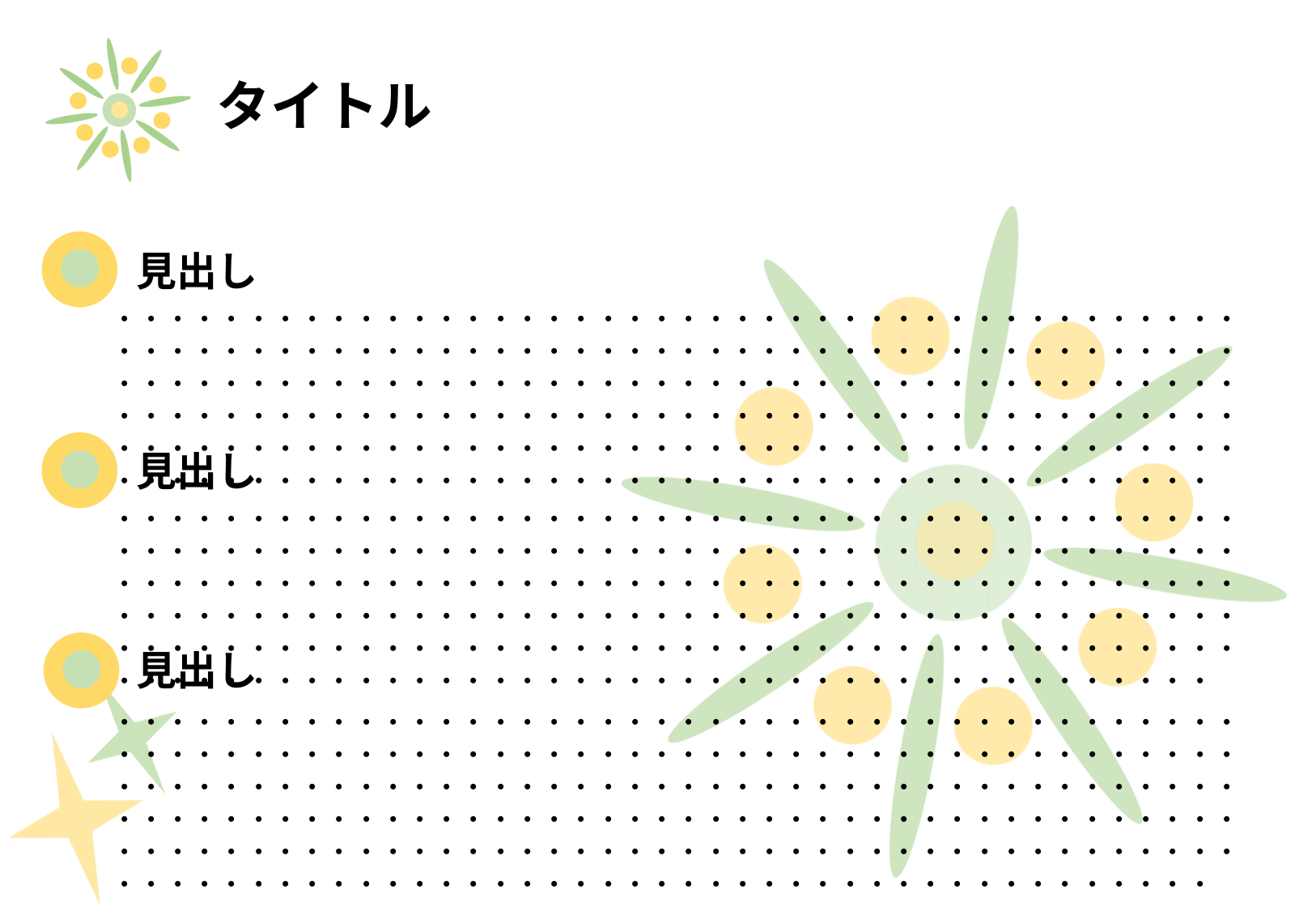

タイトル

　見出し
・・・・・・・・・・・・・・・・・・・・・・・・・・・・・・・・・・・・・・・・・・・・・・・・・・・・・・・・・・・・・・・・・・・・・・・・・・・・・・・・・・・・・・・・・・・・・・・・・・・・・・・・・・・・・・・・・・・・・・・・・・・・・・・・・・・・・・・・・・・・・・・・・・・・・・・・・・・・・・・・・・・・・・・・・・・・・・・・・・・・・・・・・・・・・・・・・・・・・・・・・・・・・・・・・・・・・・・・・・・・・・・・・・・・・・・・・・・・・・・・・・・・・・・・・・・

　見出し
・・・・・・・・・・・・・・・・・・・・・・・・・・・・・・・・・・・・・・・・・・・・・・・・・・・・・・・・・・・・・・・・・・・・・・・・・・・・・・・・・・・・・・・・・・・・・・・・・・・・・・・・・・・・・・・・・・・・・・・・・・・・・・・・・・・・・・・・・・・・・・・・・・・・・・・・・・・・・・・・・・・・・・・・・・・・・・・・・・・・・・・・・・・・・・・・・・・・・・・・・・・・・・・・・・・・・・・・・・・・・・・・・・・・・・・・・・・・・・・・・・・・・・・・・・・

　見出し
・・・・・・・・・・・・・・・・・・・・・・・・・・・・・・・・・・・・・・・・・・・・・・・・・・・・・・・・・・・・・・・・・・・・・・・・・・・・・・・・・・・・・・・・・・・・・・・・・・・・・・・・・・・・・・・・・・・・・・・・・・・・・・・・・・・・・・・・・・・・・・・・・・・・・・・・・・・・・・・・・・・・・・・・・・・・・・・・・・・・・・・・・・・・・・・・・・・・・・・・・・・・・・・・・・・・・・・・・・・・・・・・・・・・・・・・・・・・・・・・・・・・・・・・・・・